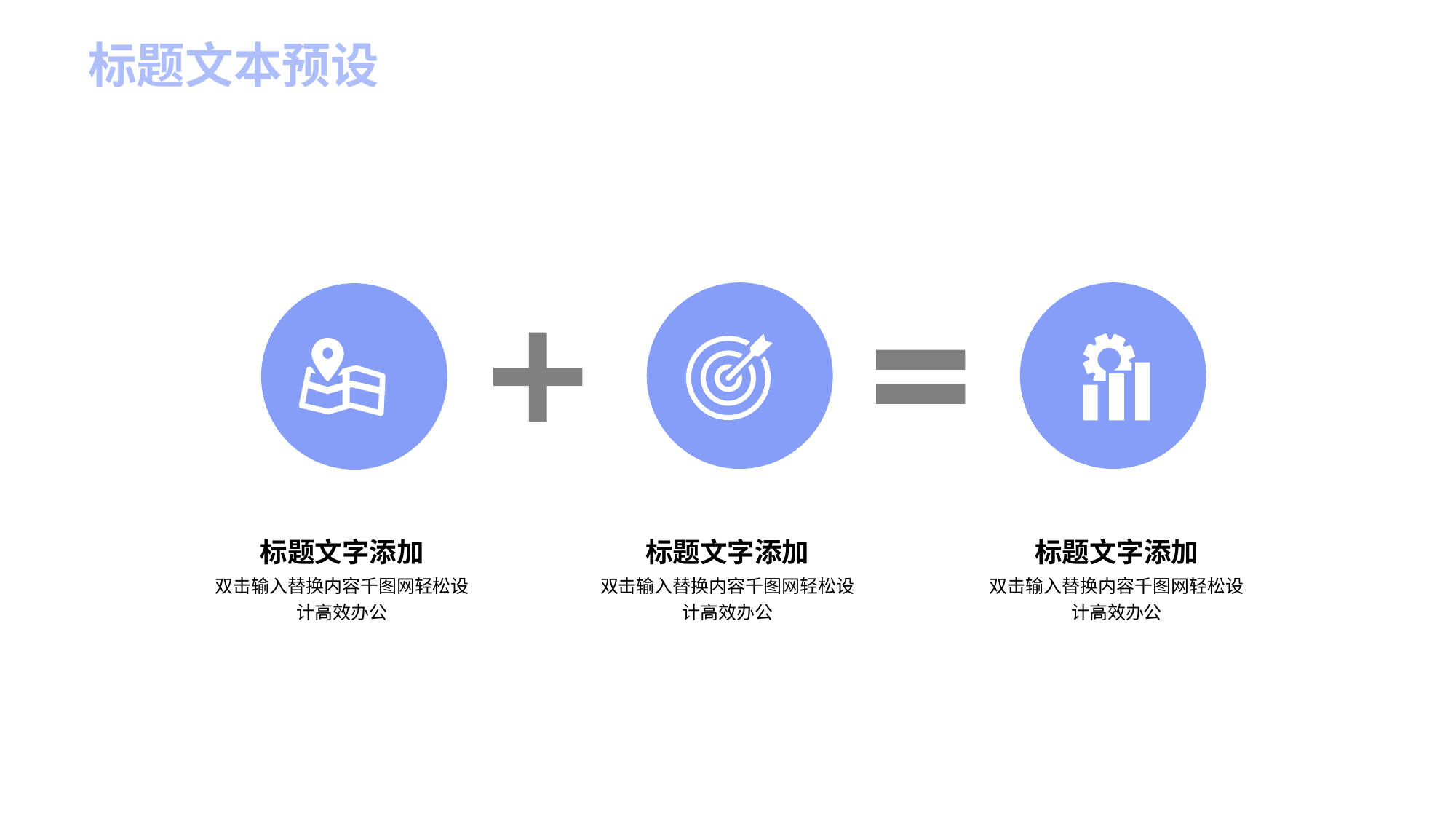

标题文本预设

标题文字添加
双击输入替换内容千图网轻松设计高效办公
标题文字添加
双击输入替换内容千图网轻松设计高效办公
标题文字添加
双击输入替换内容千图网轻松设计高效办公